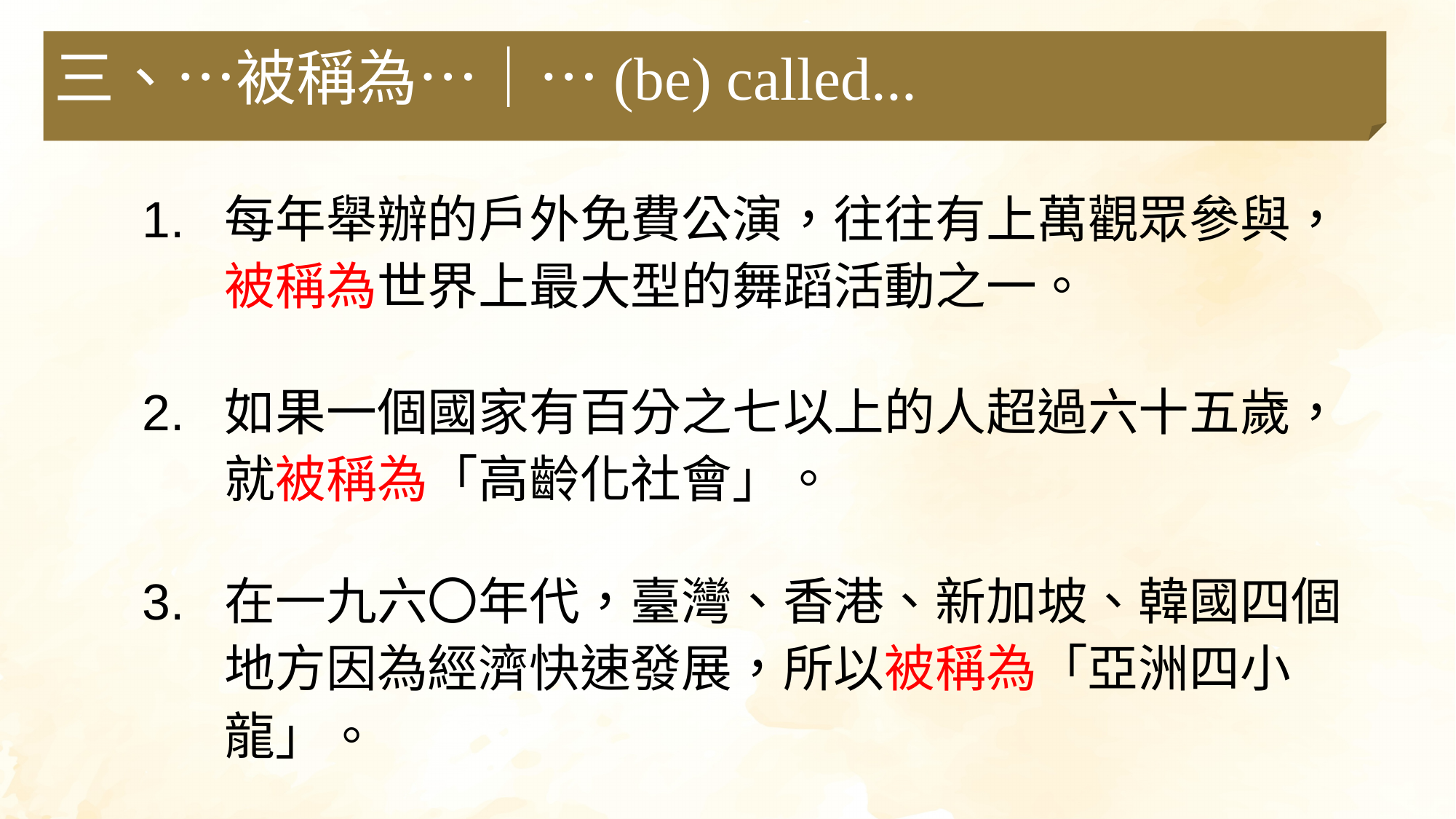

三、…被稱為…｜…(be) called...
每年舉辦的戶外免費公演，往往有上萬觀眾參與，被稱為世界上最大型的舞蹈活動之一。

如果一個國家有百分之七以上的人超過六十五歲，就被稱為「高齡化社會」。

在一九六〇年代，臺灣、香港、新加坡、韓國四個地方因為經濟快速發展，所以被稱為「亞洲四小龍」。